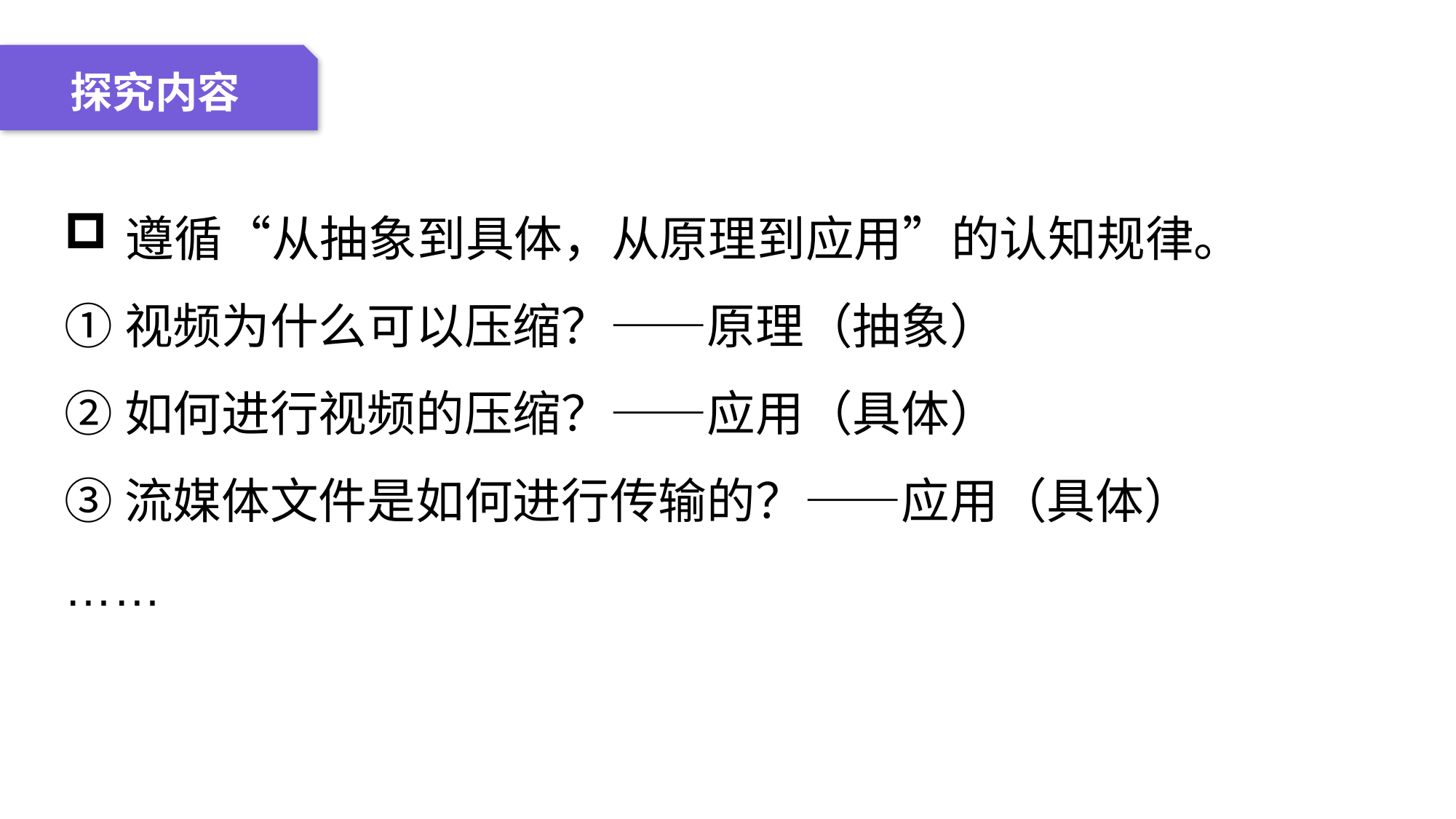

04 名词解释
01 准备过程
02 整体结构
03 重点说明
探究内容
遵循“从抽象到具体，从原理到应用”的认知规律。
①视频为什么可以压缩？——原理（抽象）
②如何进行视频的压缩？——应用（具体）
③流媒体文件是如何进行传输的？——应用（具体）
……